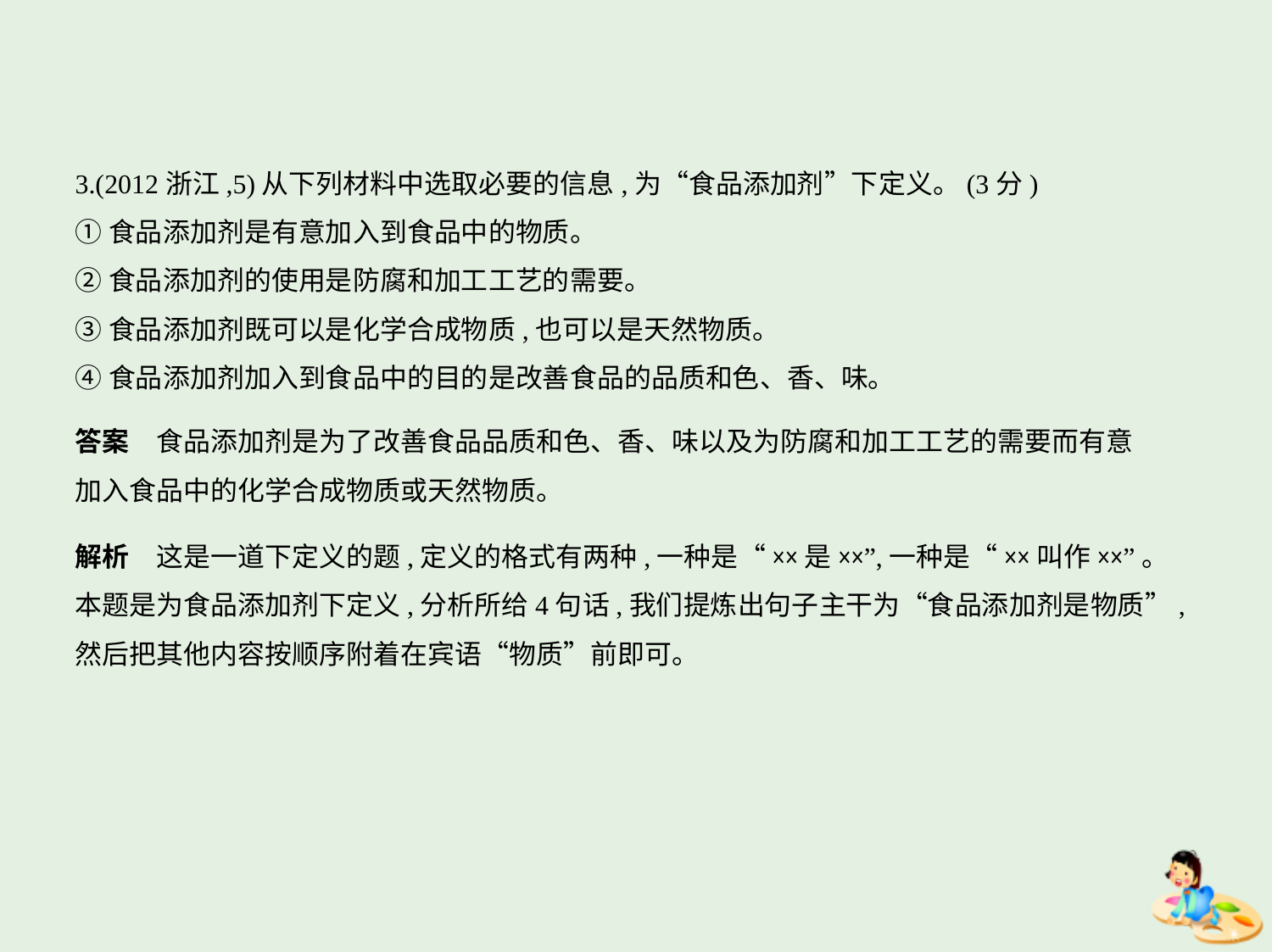

3.(2012浙江,5)从下列材料中选取必要的信息,为“食品添加剂”下定义。(3分)
①食品添加剂是有意加入到食品中的物质。
②食品添加剂的使用是防腐和加工工艺的需要。
③食品添加剂既可以是化学合成物质,也可以是天然物质。
④食品添加剂加入到食品中的目的是改善食品的品质和色、香、味。
答案　食品添加剂是为了改善食品品质和色、香、味以及为防腐和加工工艺的需要而有意
加入食品中的化学合成物质或天然物质。
解析　这是一道下定义的题,定义的格式有两种,一种是“××是××”,一种是“××叫作××”。
本题是为食品添加剂下定义,分析所给4句话,我们提炼出句子主干为“食品添加剂是物质”,
然后把其他内容按顺序附着在宾语“物质”前即可。